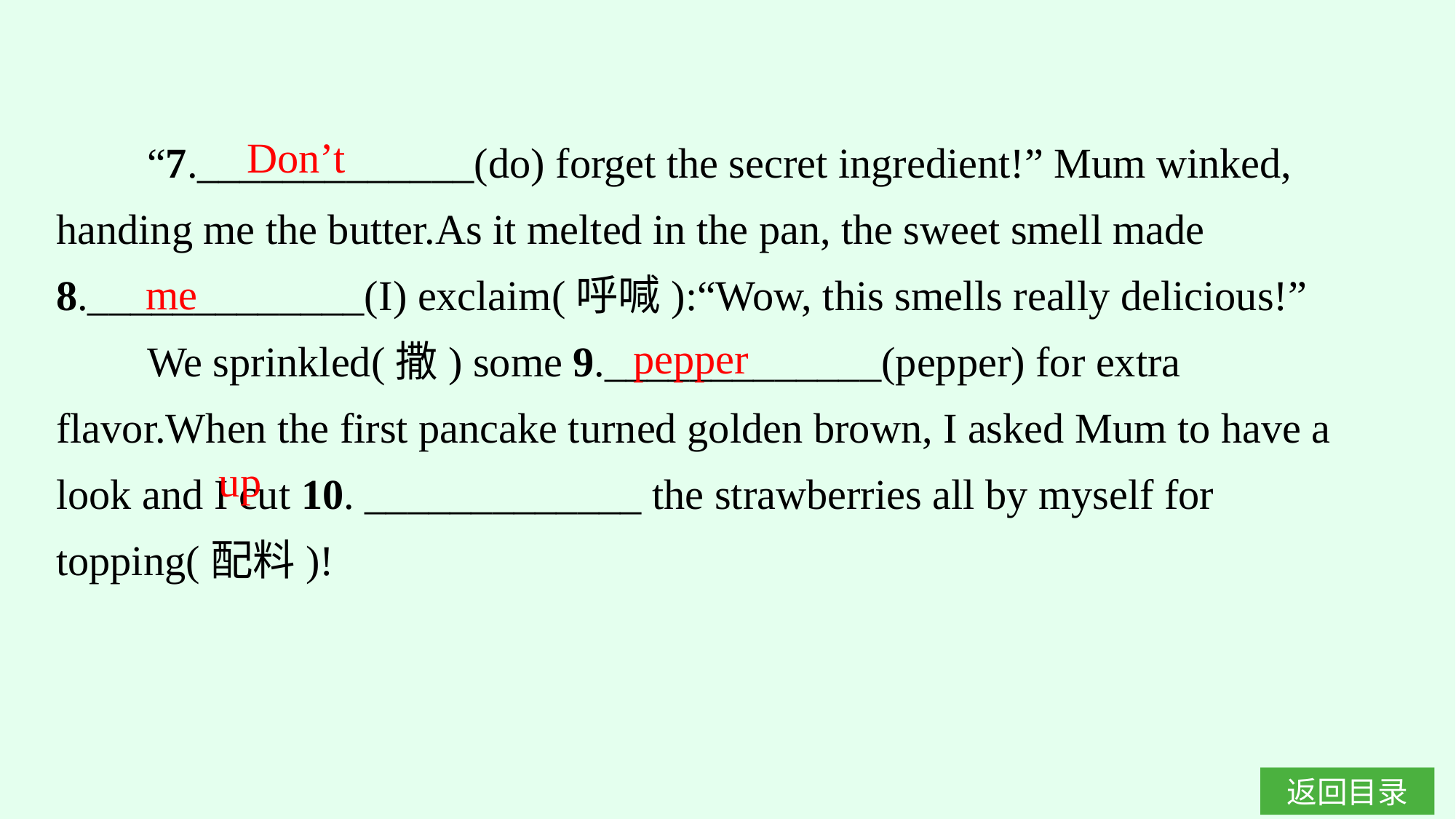

“7._____________(do) forget the secret ingredient!” Mum winked, handing me the butter.As it melted in the pan, the sweet smell made 8._____________(I) exclaim(呼喊):“Wow, this smells really delicious!”
We sprinkled(撒) some 9._____________(pepper) for extra flavor.When the first pancake turned golden brown, I asked Mum to have a look and I cut 10. _____________ the strawberries all by myself for topping(配料)!

Don’t
me
pepper
up